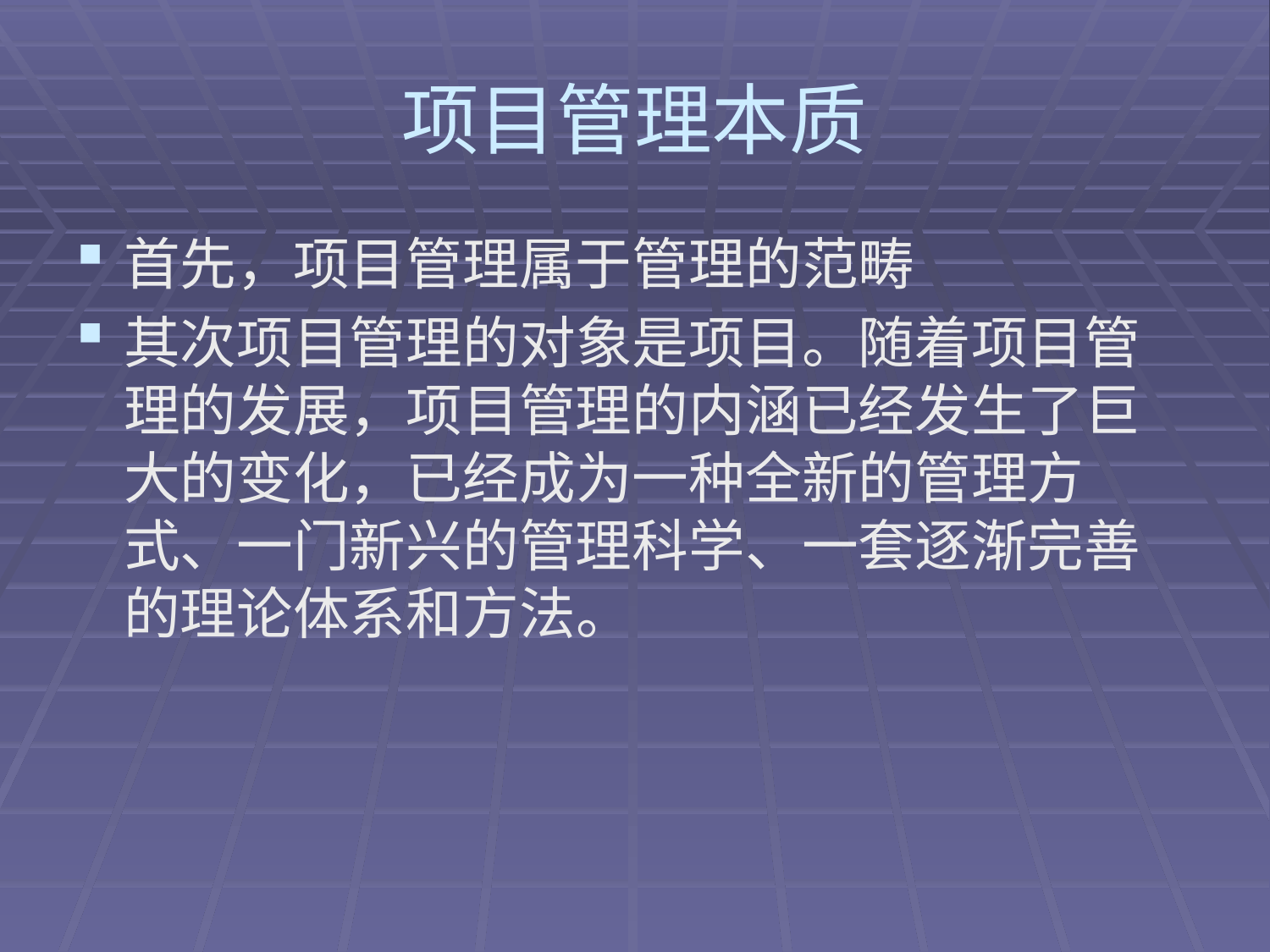

# 项目管理本质
首先，项目管理属于管理的范畴
其次项目管理的对象是项目。随着项目管理的发展，项目管理的内涵已经发生了巨大的变化，已经成为一种全新的管理方式、一门新兴的管理科学、一套逐渐完善的理论体系和方法。